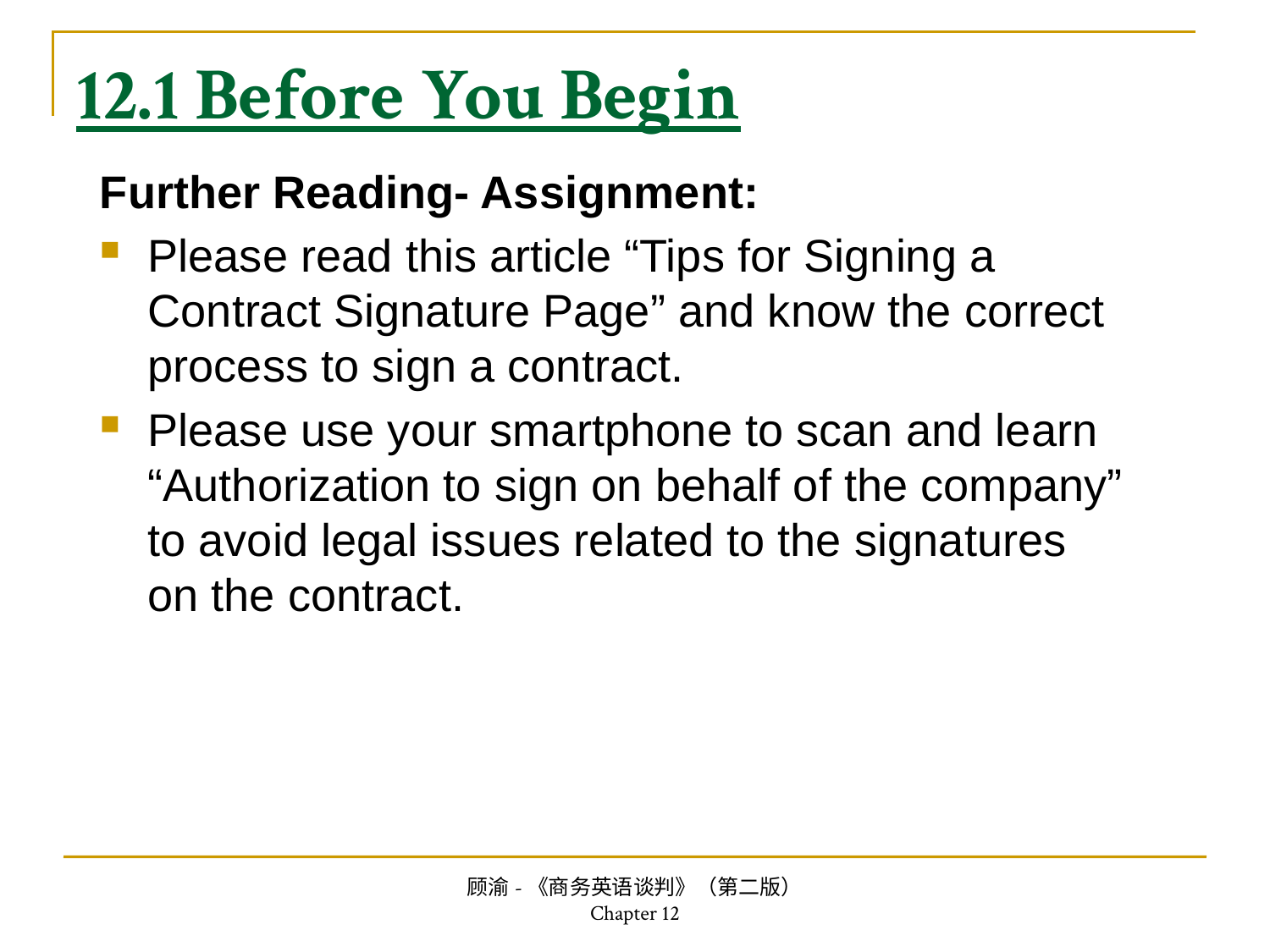

# 12.1 Before You Begin
Further Reading- Assignment:
Please read this article “Tips for Signing a Contract Signature Page” and know the correct process to sign a contract.
Please use your smartphone to scan and learn “Authorization to sign on behalf of the company” to avoid legal issues related to the signatures on the contract.

15
顾渝-《商务英语谈判》（第二版） Chapter 12